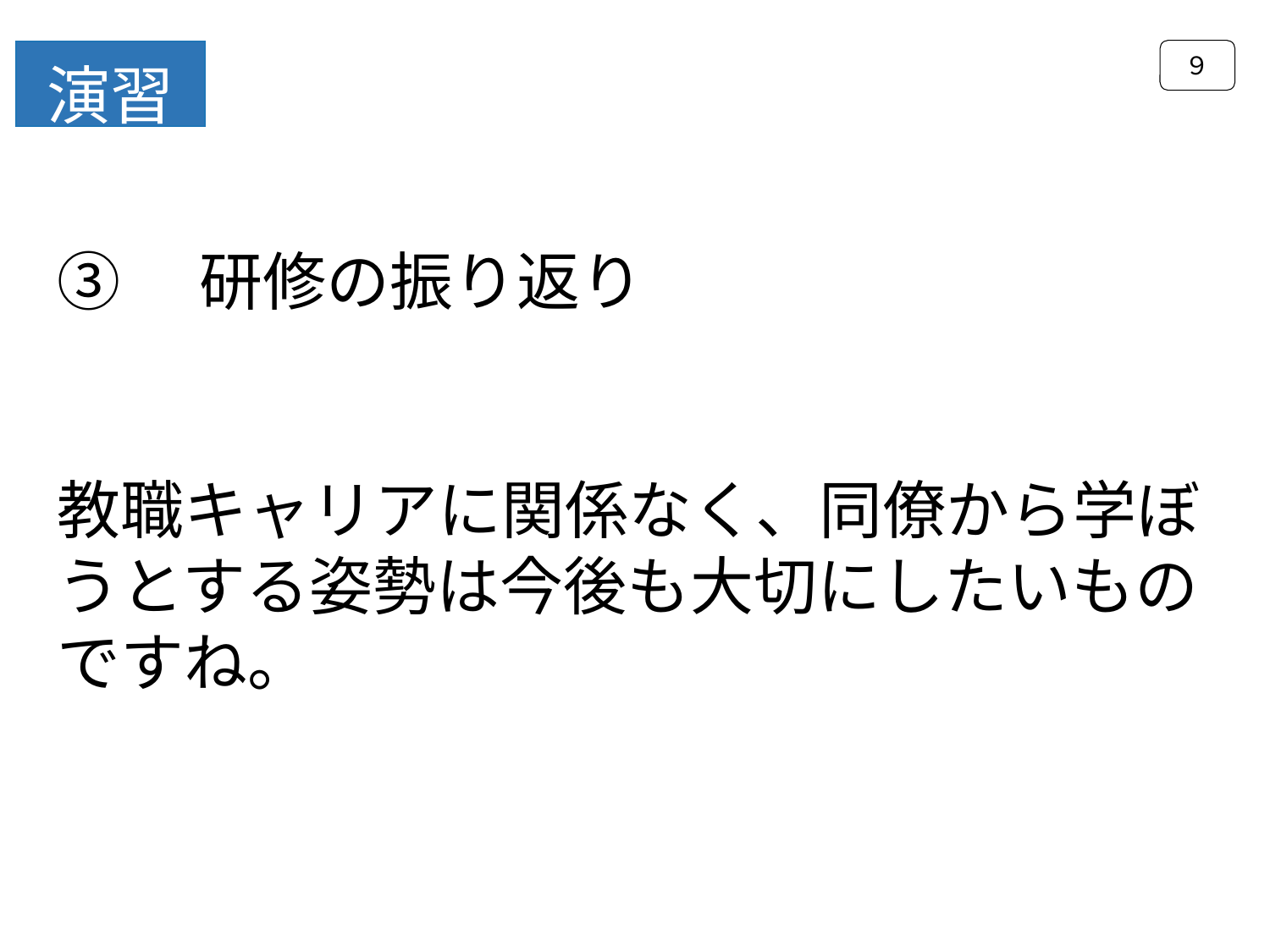

９
演習
③　研修の振り返り

教職キャリアに関係なく、同僚から学ぼうとする姿勢は今後も大切にしたいものですね。